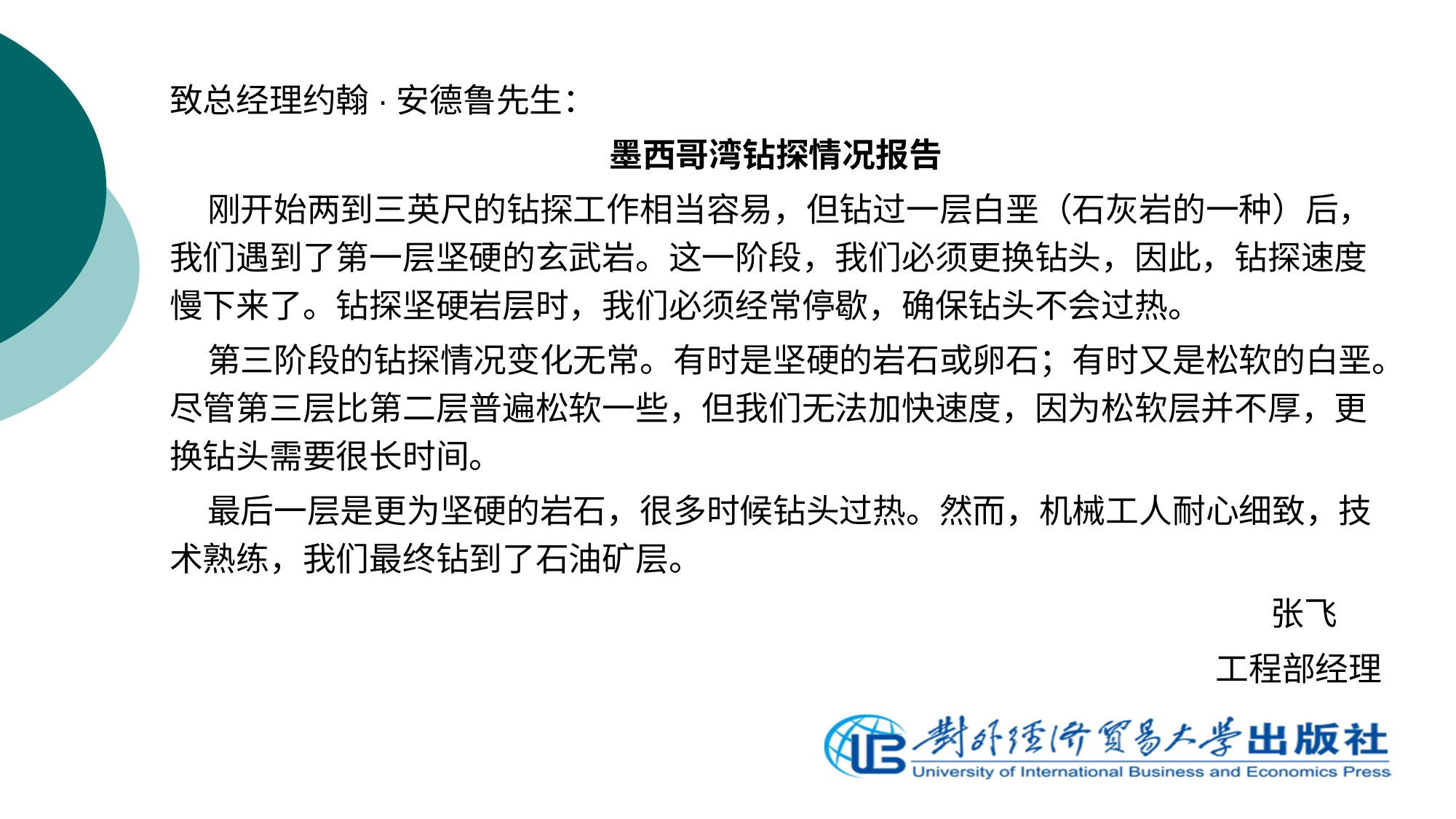

致总经理约翰·安德鲁先生：
墨西哥湾钻探情况报告
    刚开始两到三英尺的钻探工作相当容易，但钻过一层白垩（石灰岩的一种）后，我们遇到了第一层坚硬的玄武岩。这一阶段，我们必须更换钻头，因此，钻探速度慢下来了。钻探坚硬岩层时，我们必须经常停歇，确保钻头不会过热。
    第三阶段的钻探情况变化无常。有时是坚硬的岩石或卵石；有时又是松软的白垩。尽管第三层比第二层普遍松软一些，但我们无法加快速度，因为松软层并不厚，更换钻头需要很长时间。
    最后一层是更为坚硬的岩石，很多时候钻头过热。然而，机械工人耐心细致，技术熟练，我们最终钻到了石油矿层。
                                    张飞
                                 工程部经理